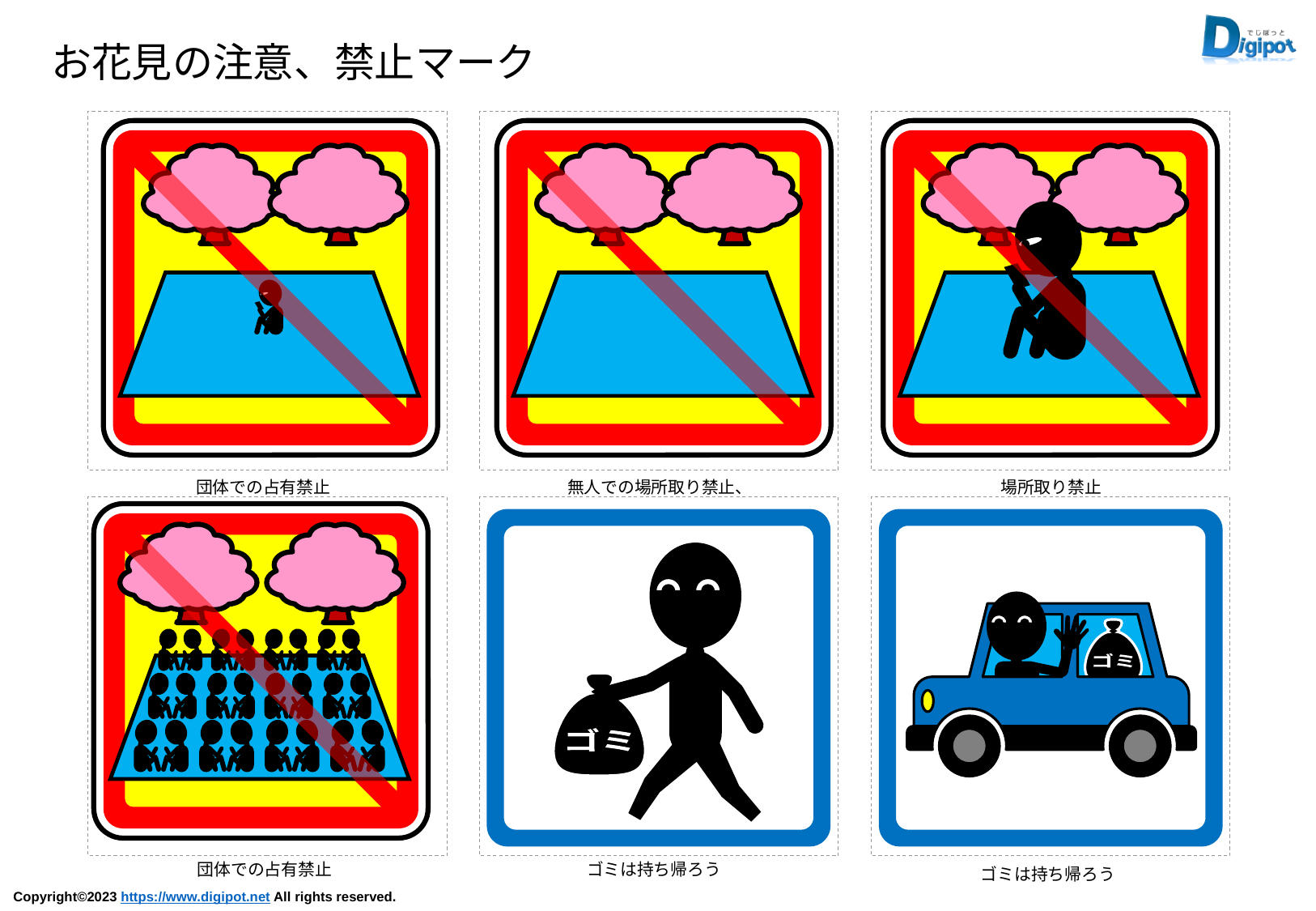

お花見の注意、禁止マーク

団体での占有禁止
無人での場所取り禁止、
場所取り禁止

ゴミ

ゴミ

団体での占有禁止
ゴミは持ち帰ろう
ゴミは持ち帰ろう